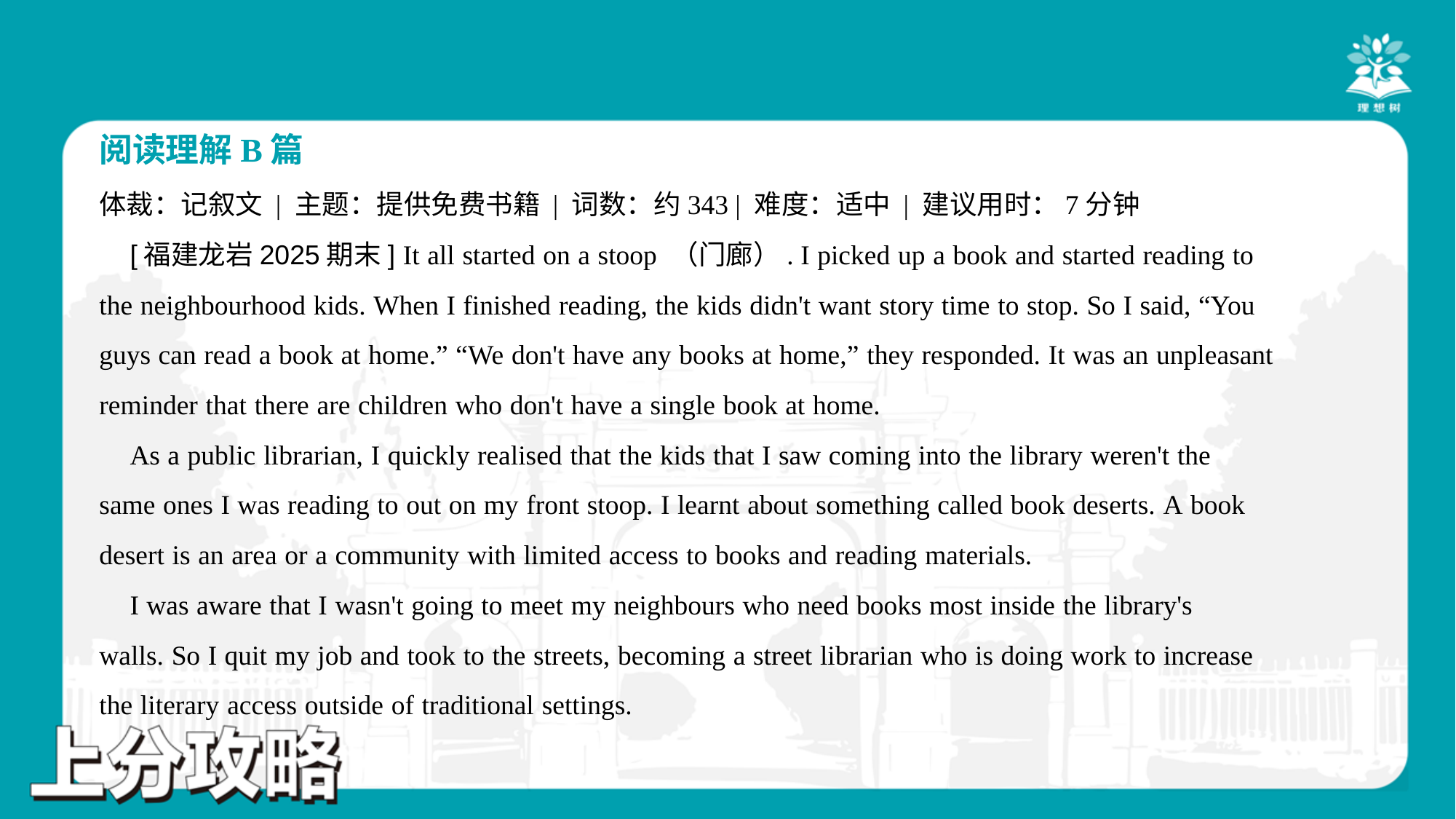

阅读理解B篇
体裁：记叙文 | 主题：提供免费书籍 | 词数：约343 | 难度：适中 | 建议用时：7分钟
    [福建龙岩2025期末] It all started on a stoop （门廊）. I picked up a book and started reading to
the neighbourhood kids. When I finished reading, the kids didn't want story time to stop. So I said, “You
guys can read a book at home.” “We don't have any books at home,” they responded. It was an unpleasant
reminder that there are children who don't have a single book at home.
    As a public librarian, I quickly realised that the kids that I saw coming into the library weren't the
same ones I was reading to out on my front stoop. I learnt about something called book deserts. A book
desert is an area or a community with limited access to books and reading materials.
    I was aware that I wasn't going to meet my neighbours who need books most inside the library's
walls. So I quit my job and took to the streets, becoming a street librarian who is doing work to increase
the literary access outside of traditional settings.